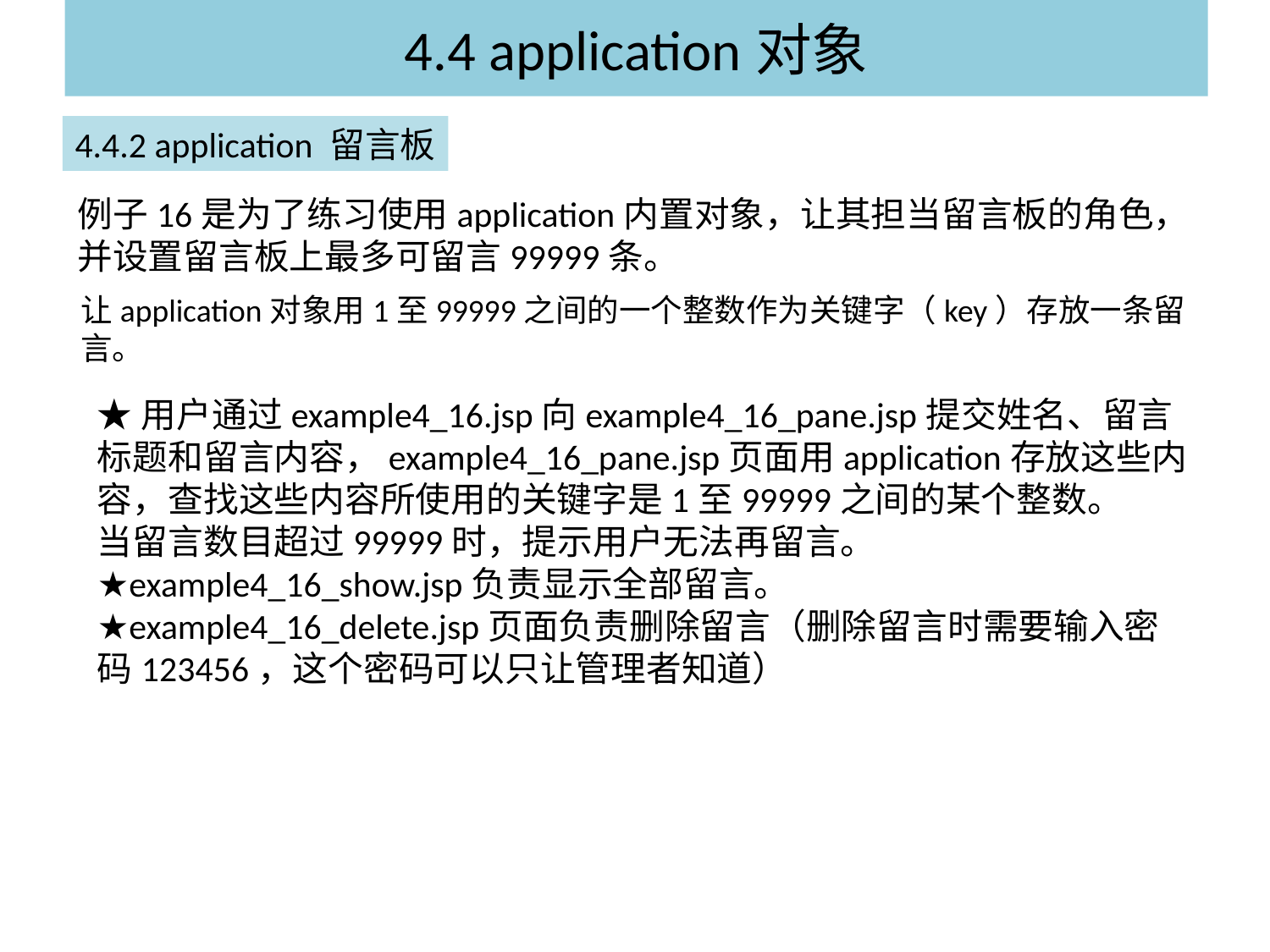

# 4.4 application对象
4.4.2 application 留言板
例子16是为了练习使用application内置对象，让其担当留言板的角色，并设置留言板上最多可留言99999条。
让application对象用1至99999之间的一个整数作为关键字（key）存放一条留言。
★用户通过example4_16.jsp向example4_16_pane.jsp提交姓名、留言标题和留言内容，example4_16_pane.jsp页面用application存放这些内容，查找这些内容所使用的关键字是1至99999之间的某个整数。
当留言数目超过99999时，提示用户无法再留言。
★example4_16_show.jsp负责显示全部留言。
★example4_16_delete.jsp页面负责删除留言（删除留言时需要输入密码123456，这个密码可以只让管理者知道）